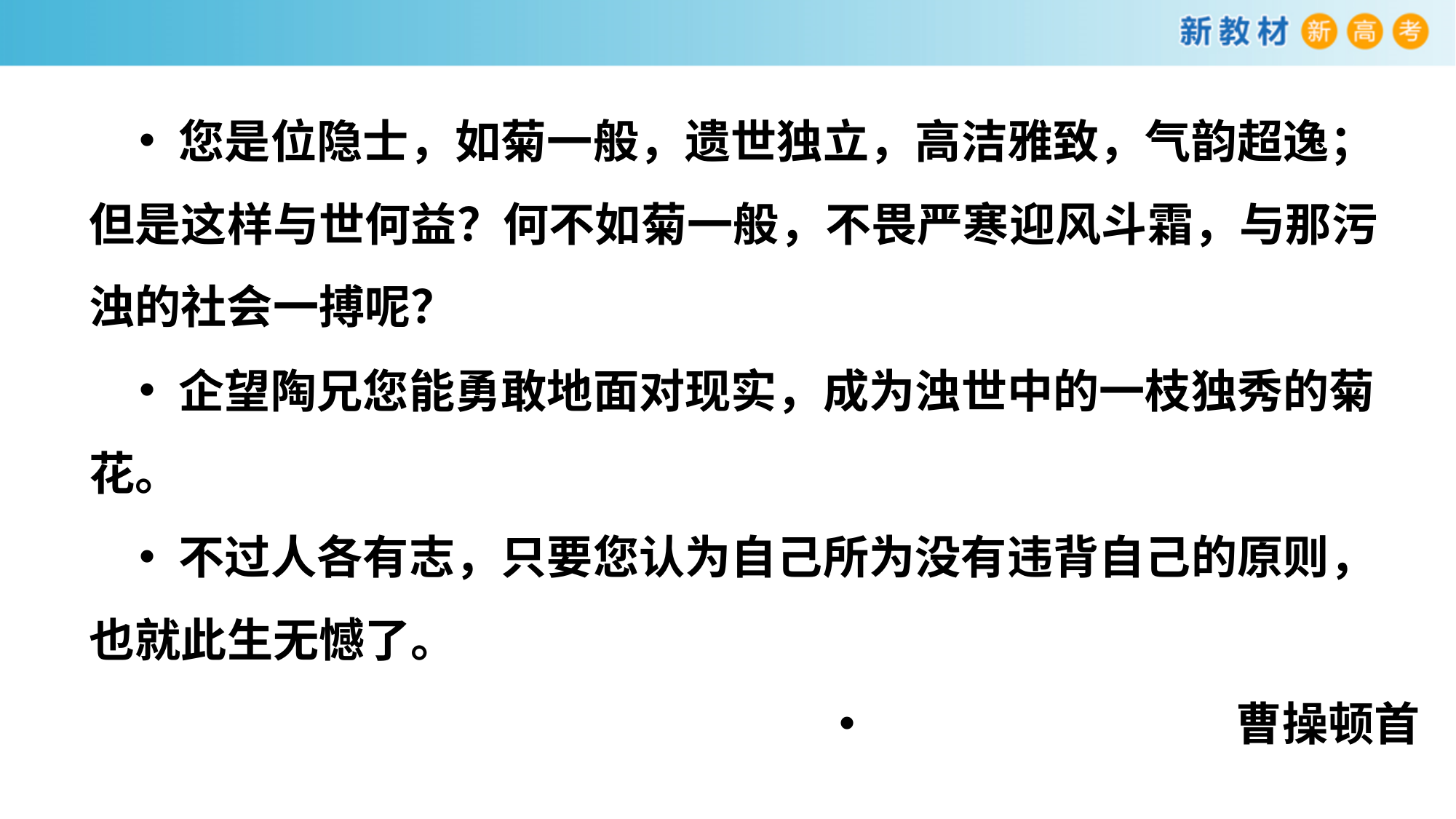

您是位隐士，如菊一般，遗世独立，高洁雅致，气韵超逸；但是这样与世何益？何不如菊一般，不畏严寒迎风斗霜，与那污浊的社会一搏呢？
  企望陶兄您能勇敢地面对现实，成为浊世中的一枝独秀的菊花。
  不过人各有志，只要您认为自己所为没有违背自己的原则，也就此生无憾了。
曹操顿首